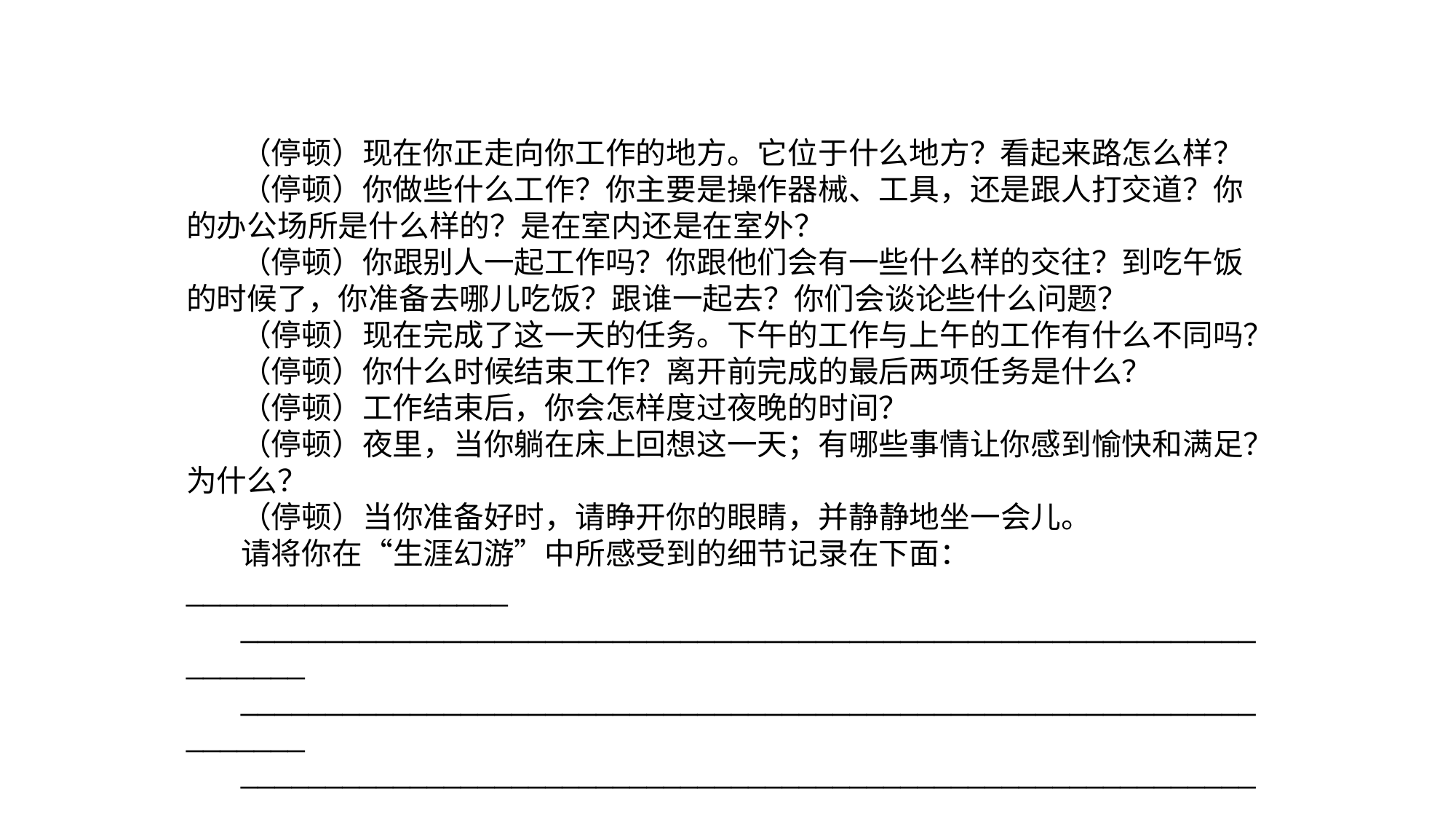

（停顿）现在你正走向你工作的地方。它位于什么地方？看起来路怎么样？
（停顿）你做些什么工作？你主要是操作器械、工具，还是跟人打交道？你的办公场所是什么样的？是在室内还是在室外？
（停顿）你跟别人一起工作吗？你跟他们会有一些什么样的交往？到吃午饭的时候了，你准备去哪儿吃饭？跟谁一起去？你们会谈论些什么问题？
（停顿）现在完成了这一天的任务。下午的工作与上午的工作有什么不同吗？
（停顿）你什么时候结束工作？离开前完成的最后两项任务是什么？
（停顿）工作结束后，你会怎样度过夜晚的时间？
（停顿）夜里，当你躺在床上回想这一天；有哪些事情让你感到愉快和满足？为什么？
（停顿）当你准备好时，请睁开你的眼睛，并静静地坐一会儿。
请将你在“生涯幻游”中所感受到的细节记录在下面：___________________
___________________________________________________________________
___________________________________________________________________
___________________________________________________________________